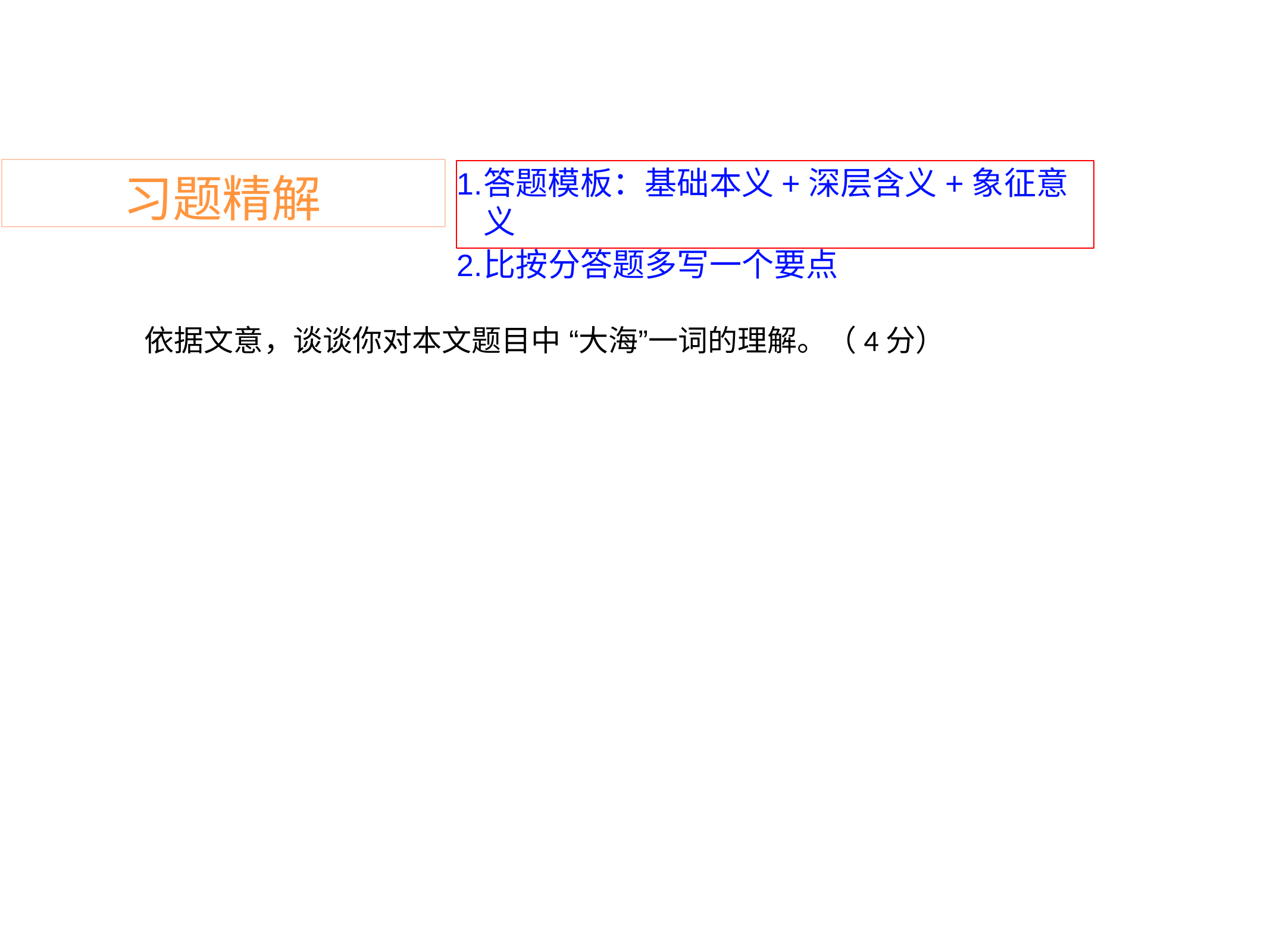

# 答题模板：基础本义+深层含义+象征意义
比按分答题多写一个要点
习题精解

依据文意，谈谈你对本文题目中 “大海”一词的理解。（4分）